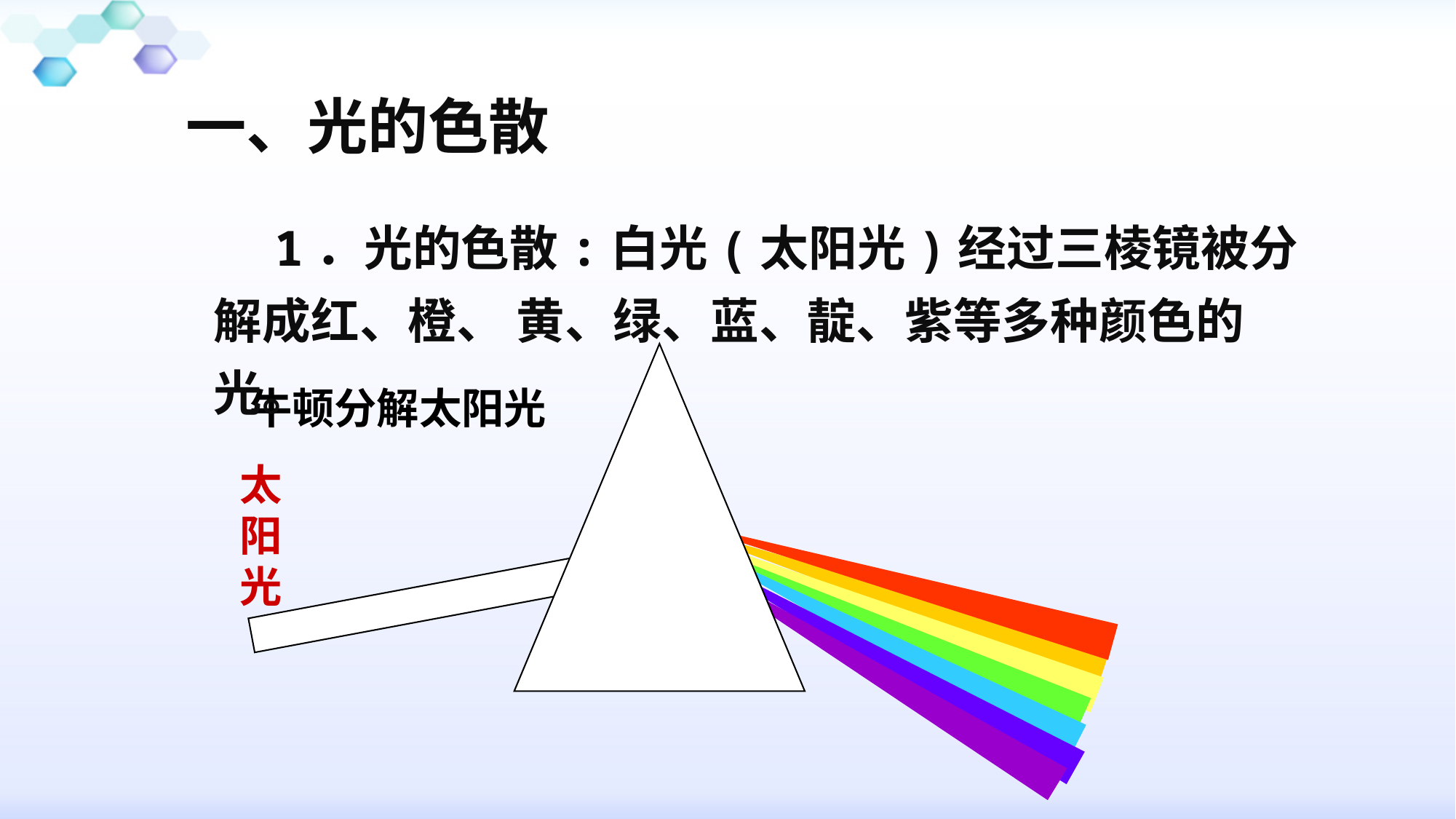

一、光的色散
　　1．光的色散:白光(太阳光)经过三棱镜被分解成红、橙、 黄、绿、蓝、靛、紫等多种颜色的光。

牛顿分解太阳光

太阳光